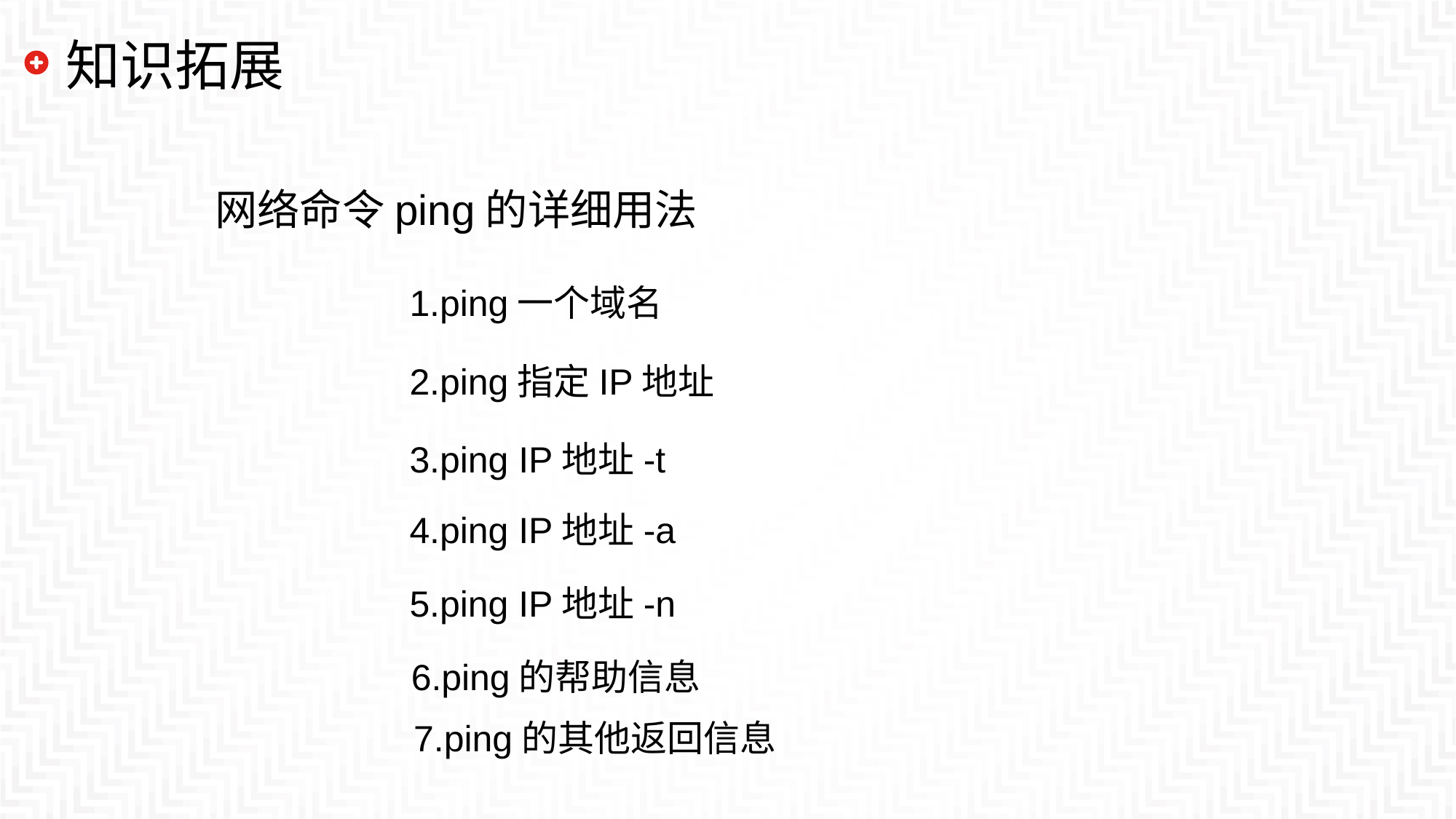

# 知识拓展
网络命令ping的详细用法
1.ping一个域名
2.ping指定IP地址
3.ping IP地址-t
4.ping IP地址-a
5.ping IP地址-n
6.ping的帮助信息
7.ping的其他返回信息